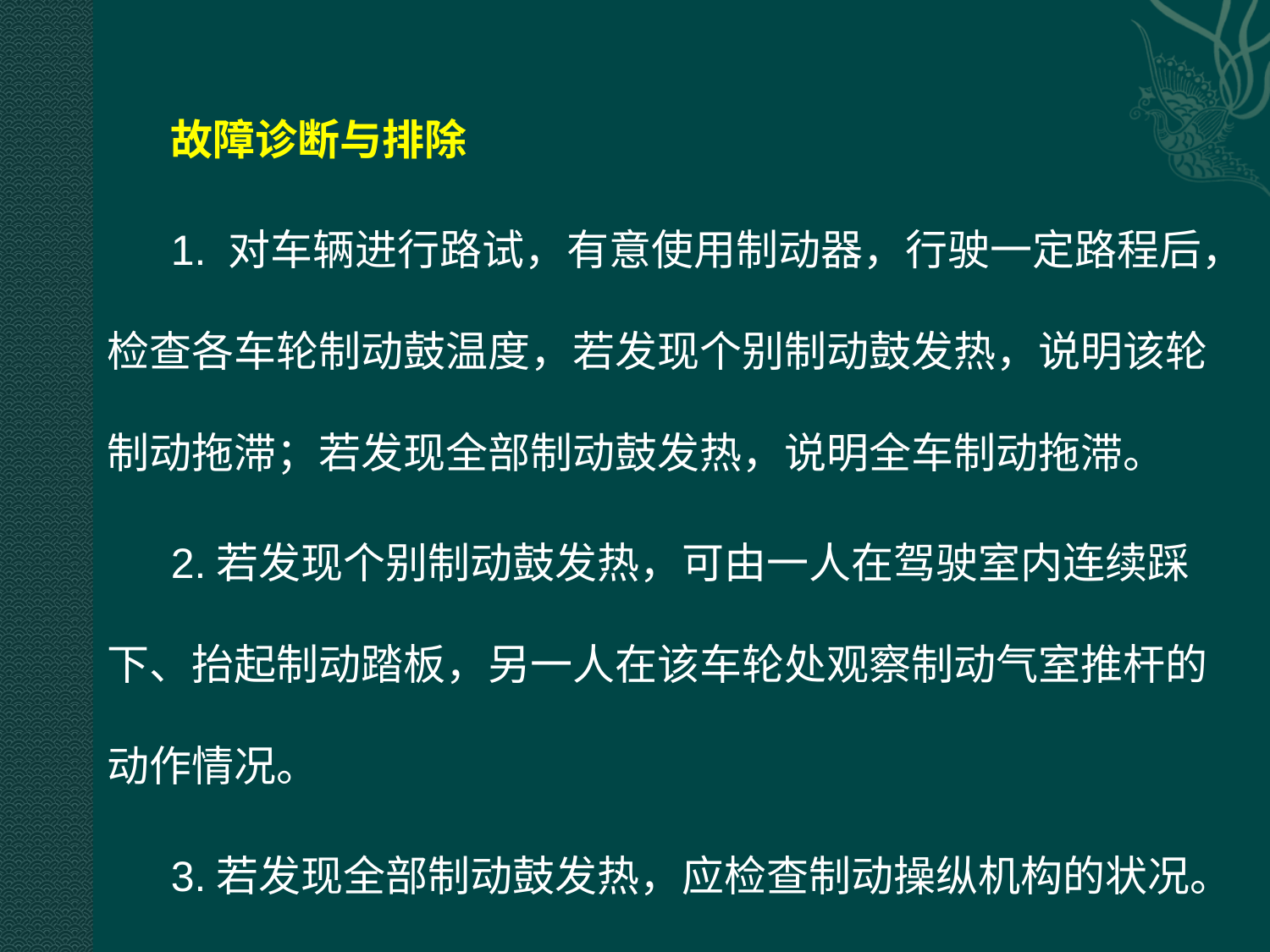

故障诊断与排除
1. 对车辆进行路试，有意使用制动器，行驶一定路程后，检查各车轮制动鼓温度，若发现个别制动鼓发热，说明该轮制动拖滞；若发现全部制动鼓发热，说明全车制动拖滞。
2.若发现个别制动鼓发热，可由一人在驾驶室内连续踩下、抬起制动踏板，另一人在该车轮处观察制动气室推杆的动作情况。
3.若发现全部制动鼓发热，应检查制动操纵机构的状况。